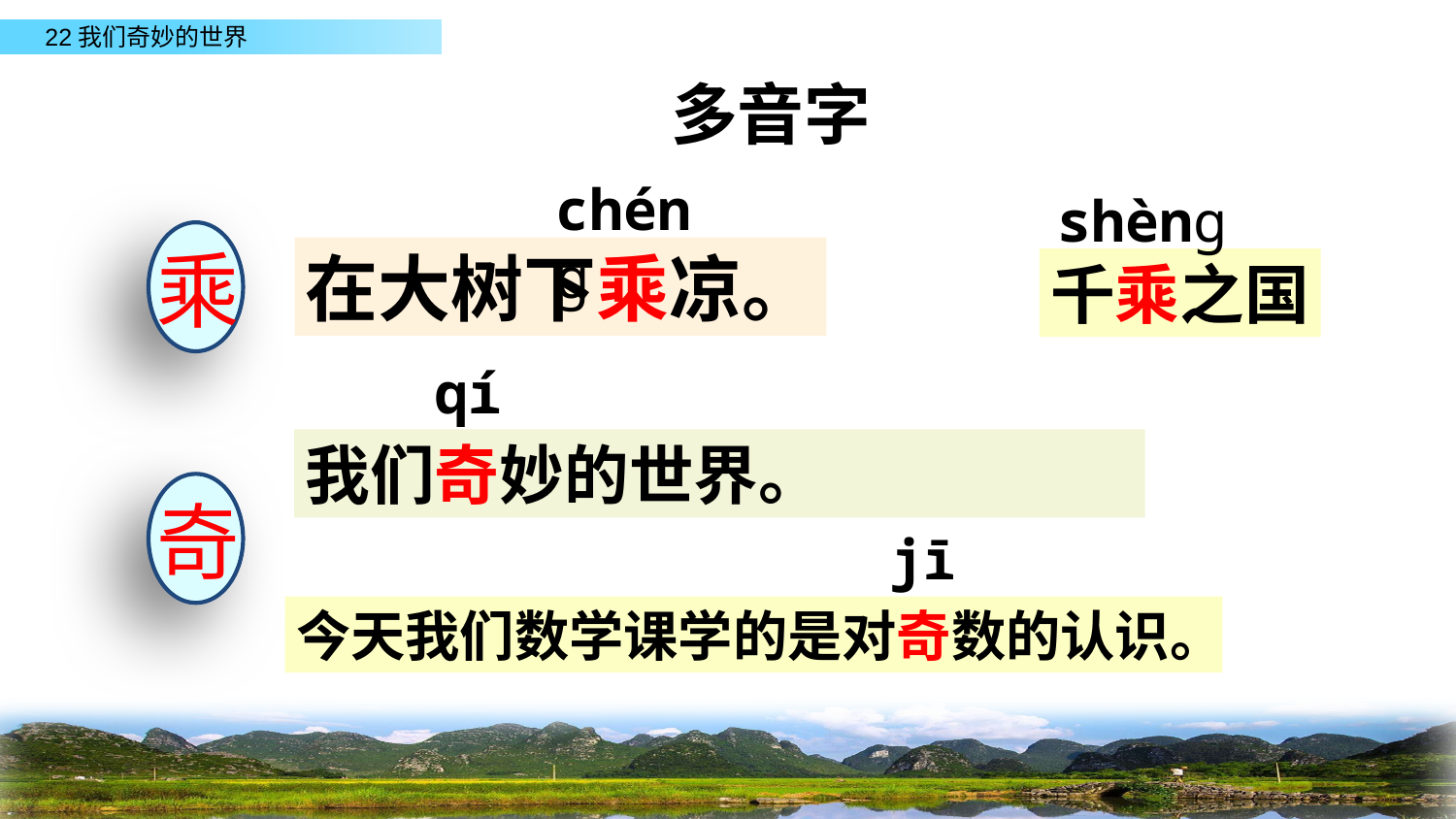

多音字
chénɡ
shènɡ

乘
在大树下乘凉。
千乘之国
qí
我们奇妙的世界。

奇
jī
今天我们数学课学的是对奇数的认识。